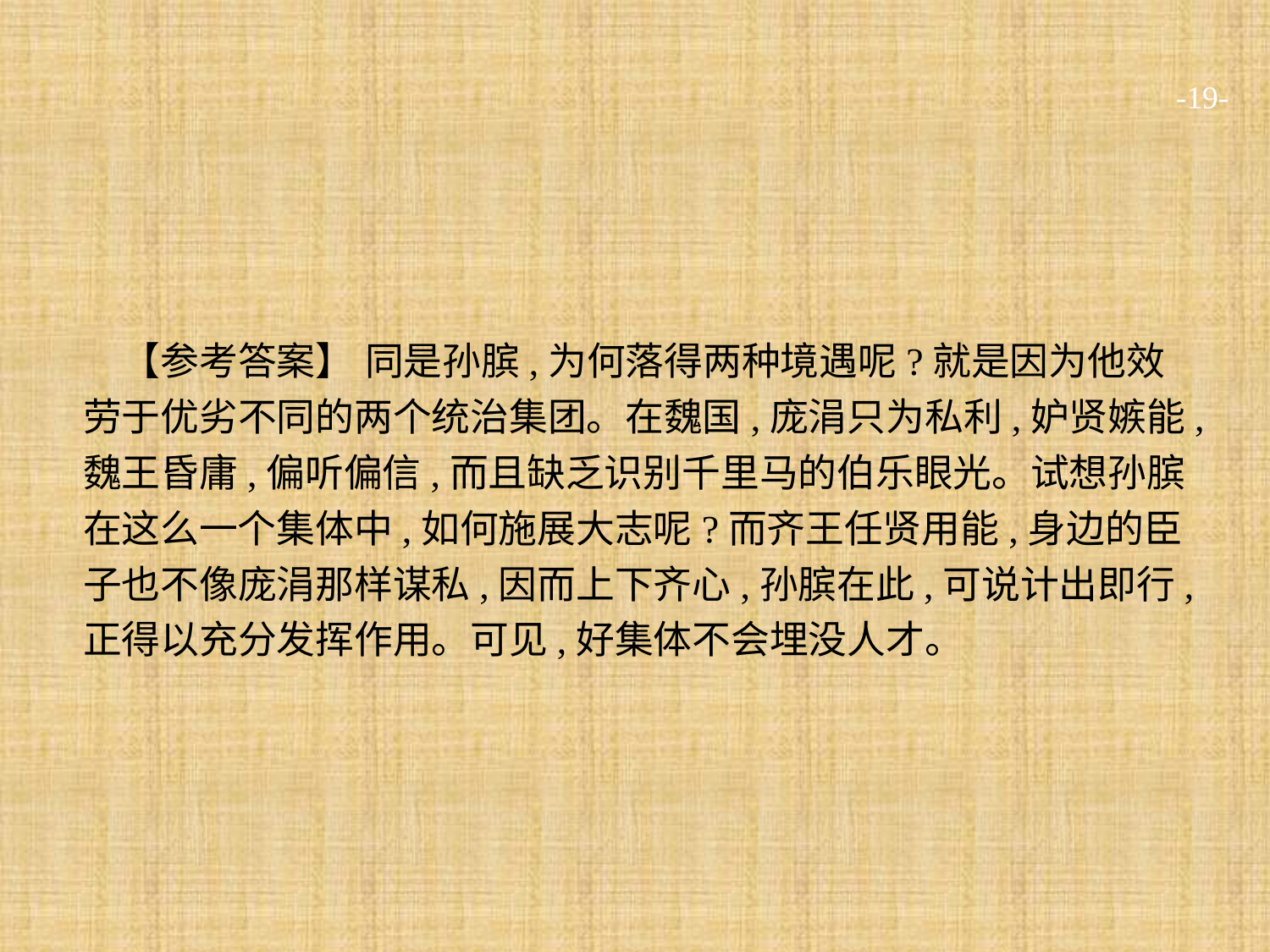

-19-
【参考答案】 同是孙膑,为何落得两种境遇呢?就是因为他效劳于优劣不同的两个统治集团。在魏国,庞涓只为私利,妒贤嫉能,魏王昏庸,偏听偏信,而且缺乏识别千里马的伯乐眼光。试想孙膑在这么一个集体中,如何施展大志呢?而齐王任贤用能,身边的臣子也不像庞涓那样谋私,因而上下齐心,孙膑在此,可说计出即行,正得以充分发挥作用。可见,好集体不会埋没人才。